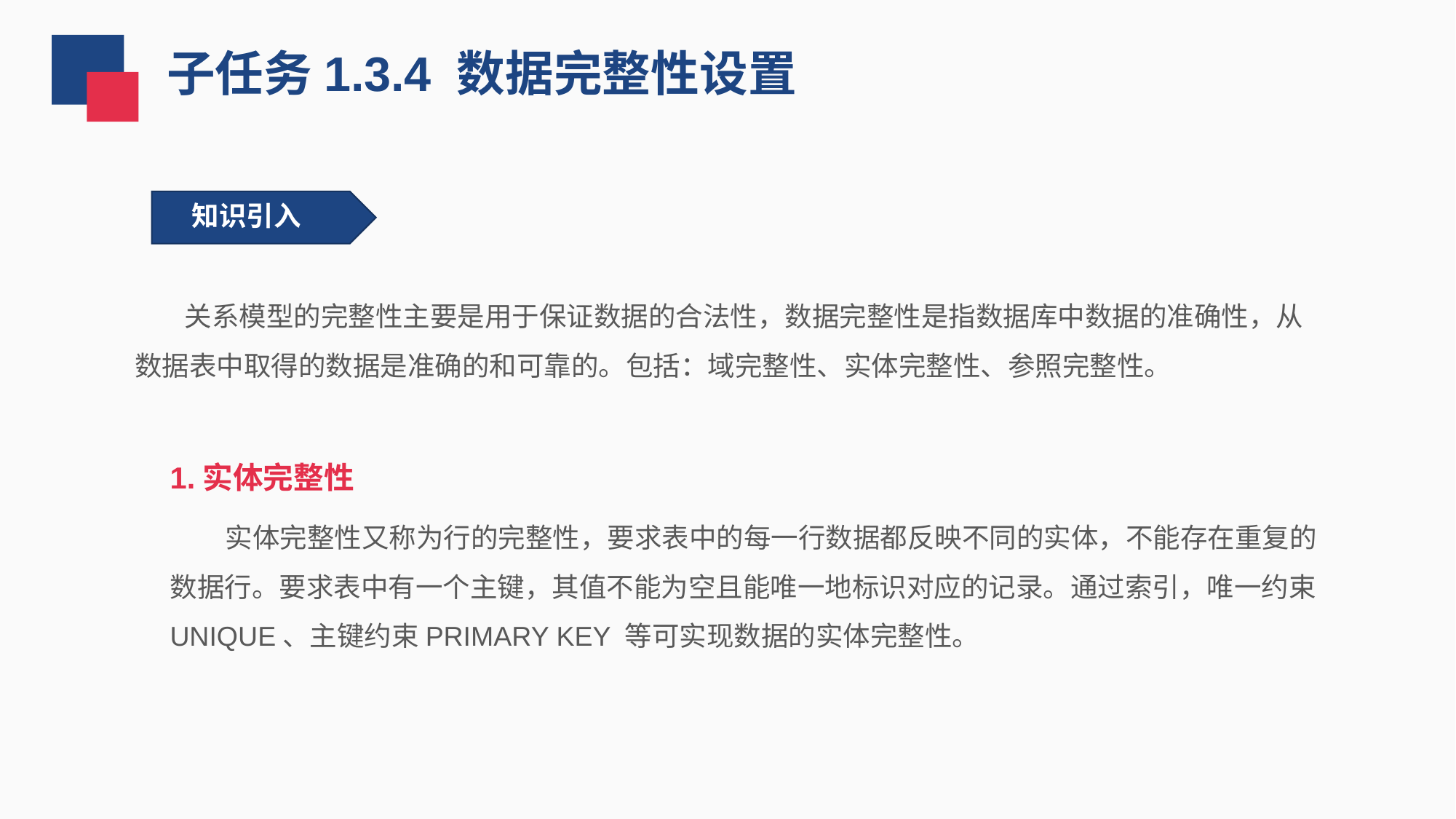

子任务1.3.4 数据完整性设置

知识引入
       关系模型的完整性主要是用于保证数据的合法性，数据完整性是指数据库中数据的准确性，从数据表中取得的数据是准确的和可靠的。包括：域完整性、实体完整性、参照完整性。
1.实体完整性
       实体完整性又称为行的完整性，要求表中的每一行数据都反映不同的实体，不能存在重复的数据行。要求表中有一个主键，其值不能为空且能唯一地标识对应的记录。通过索引，唯一约束UNIQUE、主键约束PRIMARY KEY 等可实现数据的实体完整性。